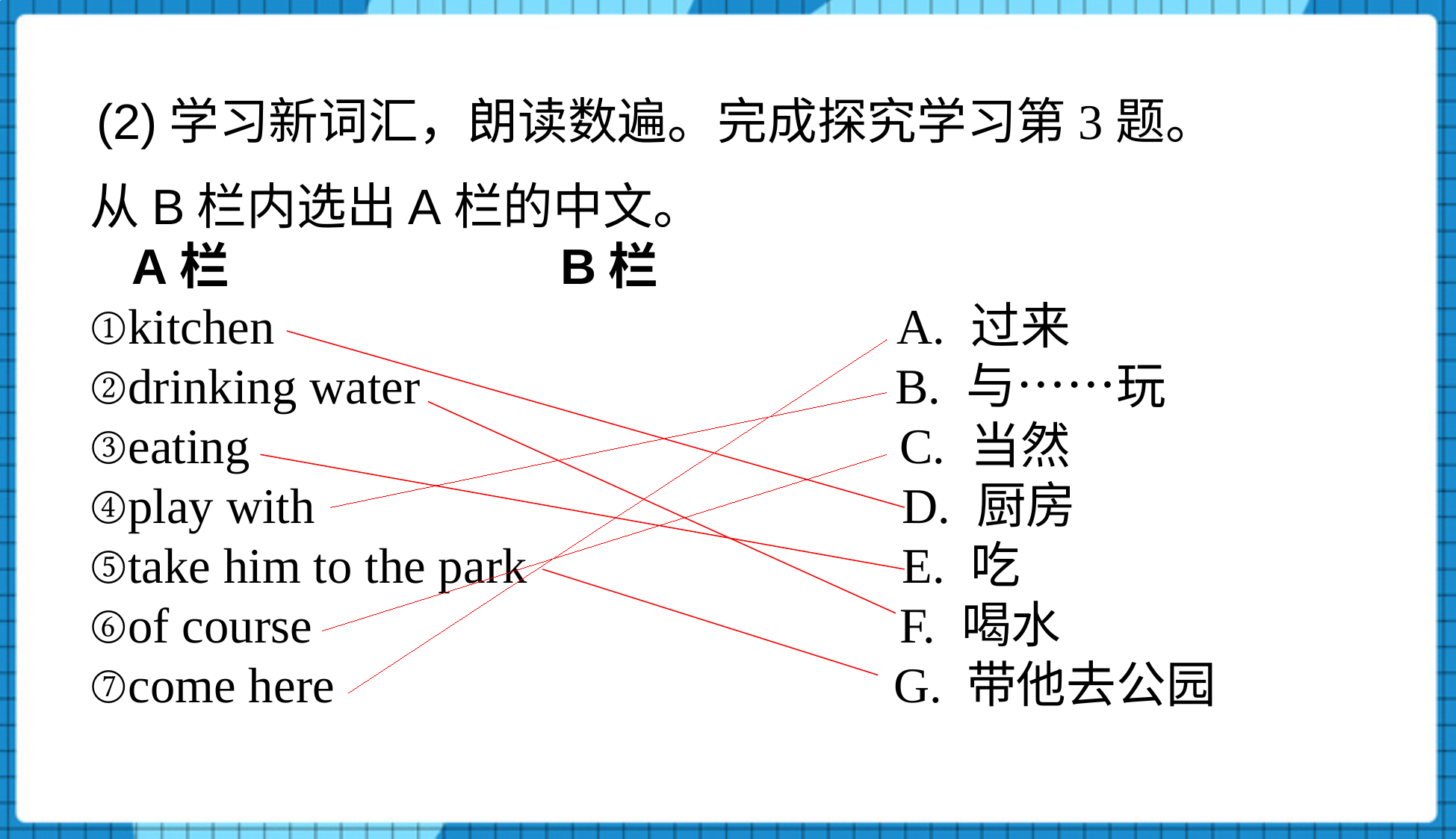

(2)学习新词汇，朗读数遍。完成探究学习第3题。
从B栏内选出A栏的中文。
   A栏                            B栏
①kitchen                                                  A. 过来
②drinking water                                      B. 与……玩
③eating                                                    C. 当然
④play with                                               D. 厨房
⑤take him to the park                              E. 吃
⑥of course                                               F. 喝水
⑦come here                                         G. 带他去公园